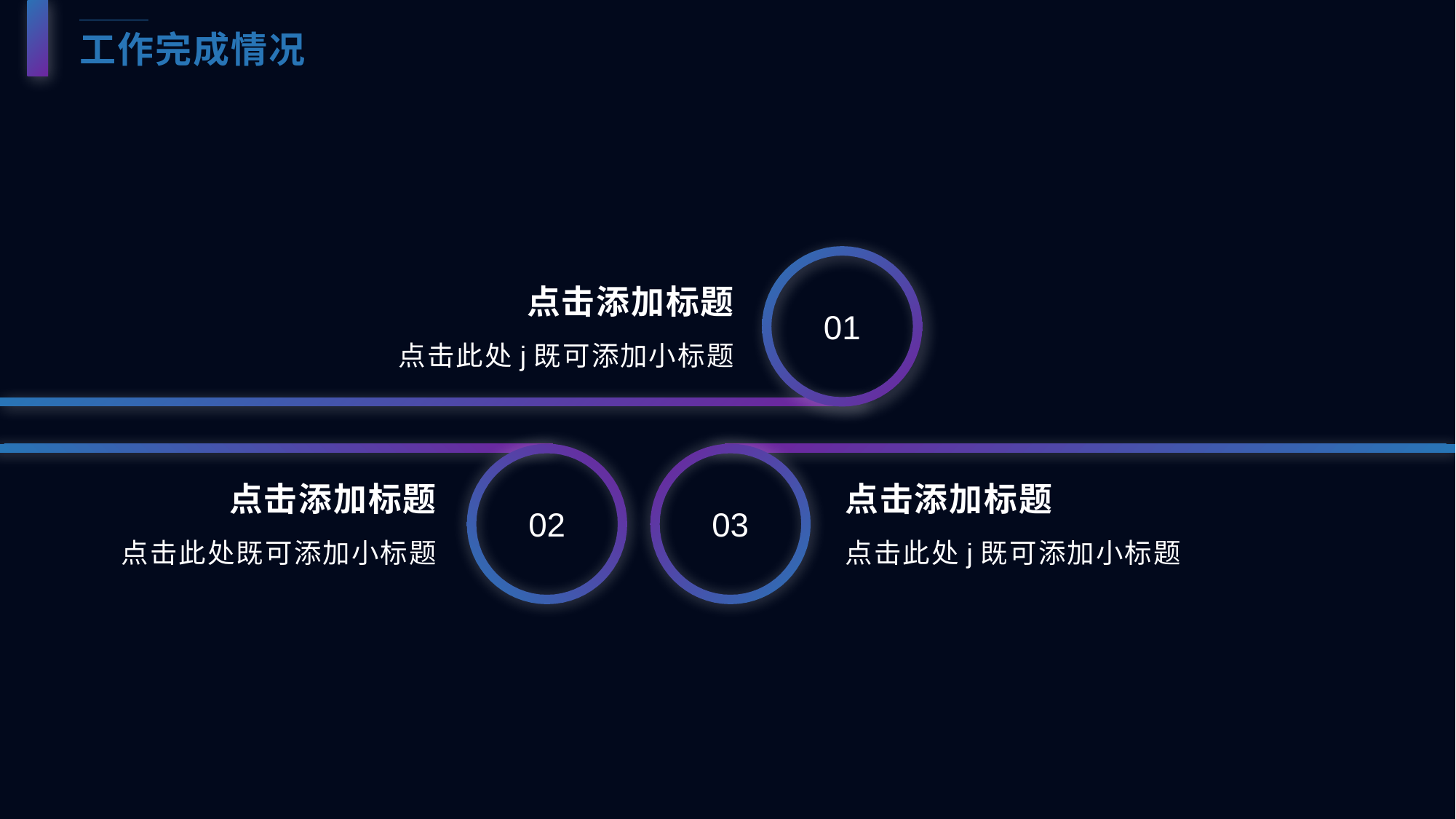

工作完成情况

点击添加标题
点击此处j既可添加小标题
01

点击添加标题
点击此处既可添加小标题
点击添加标题
点击此处j既可添加小标题
02
03